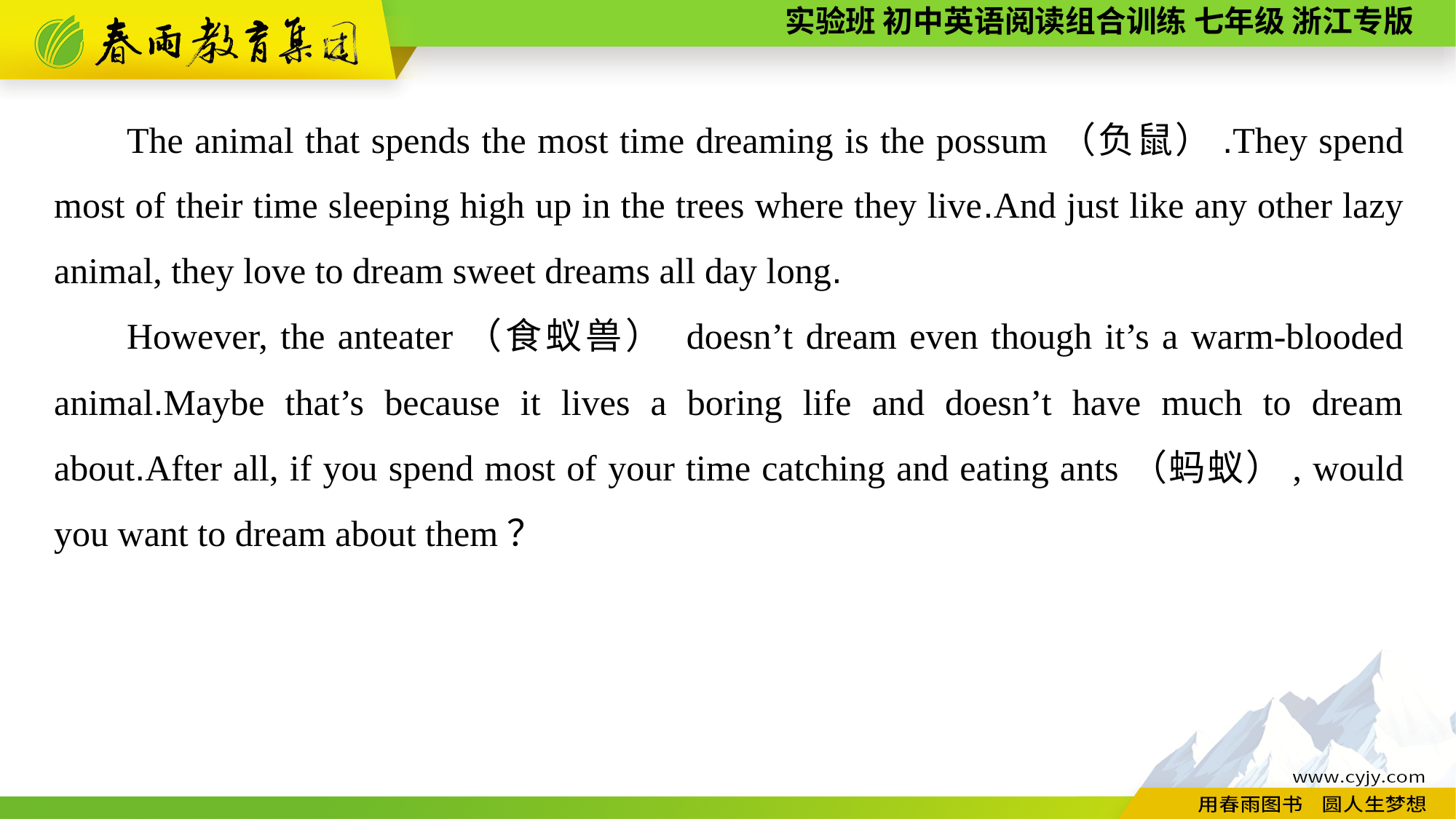

The animal that spends the most time dreaming is the possum（负鼠）.They spend most of their time sleeping high up in the trees where they live.And just like any other lazy animal, they love to dream sweet dreams all day long.
However, the anteater（食蚁兽） doesn’t dream even though it’s a warm-blooded animal.Maybe that’s because it lives a boring life and doesn’t have much to dream about.After all, if you spend most of your time catching and eating ants（蚂蚁）, would you want to dream about them？